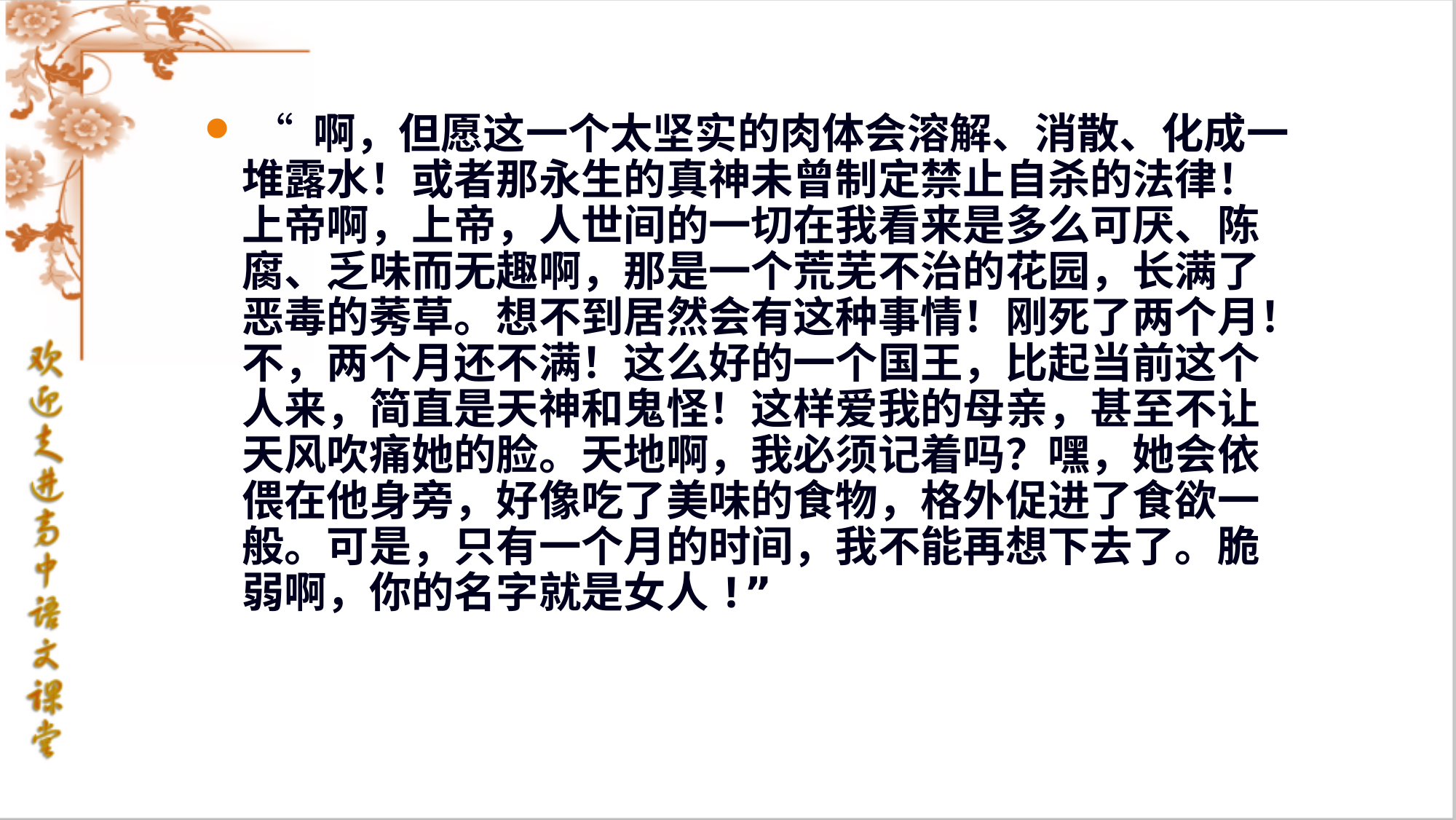

“ 啊，但愿这一个太坚实的肉体会溶解、消散、化成一堆露水！或者那永生的真神未曾制定禁止自杀的法律！上帝啊，上帝，人世间的一切在我看来是多么可厌、陈腐、乏味而无趣啊，那是一个荒芜不治的花园，长满了恶毒的莠草。想不到居然会有这种事情！刚死了两个月！不，两个月还不满！这么好的一个国王，比起当前这个人来，简直是天神和鬼怪！这样爱我的母亲，甚至不让天风吹痛她的脸。天地啊，我必须记着吗？嘿，她会依偎在他身旁，好像吃了美味的食物，格外促进了食欲一般。可是，只有一个月的时间，我不能再想下去了。脆弱啊，你的名字就是女人!”